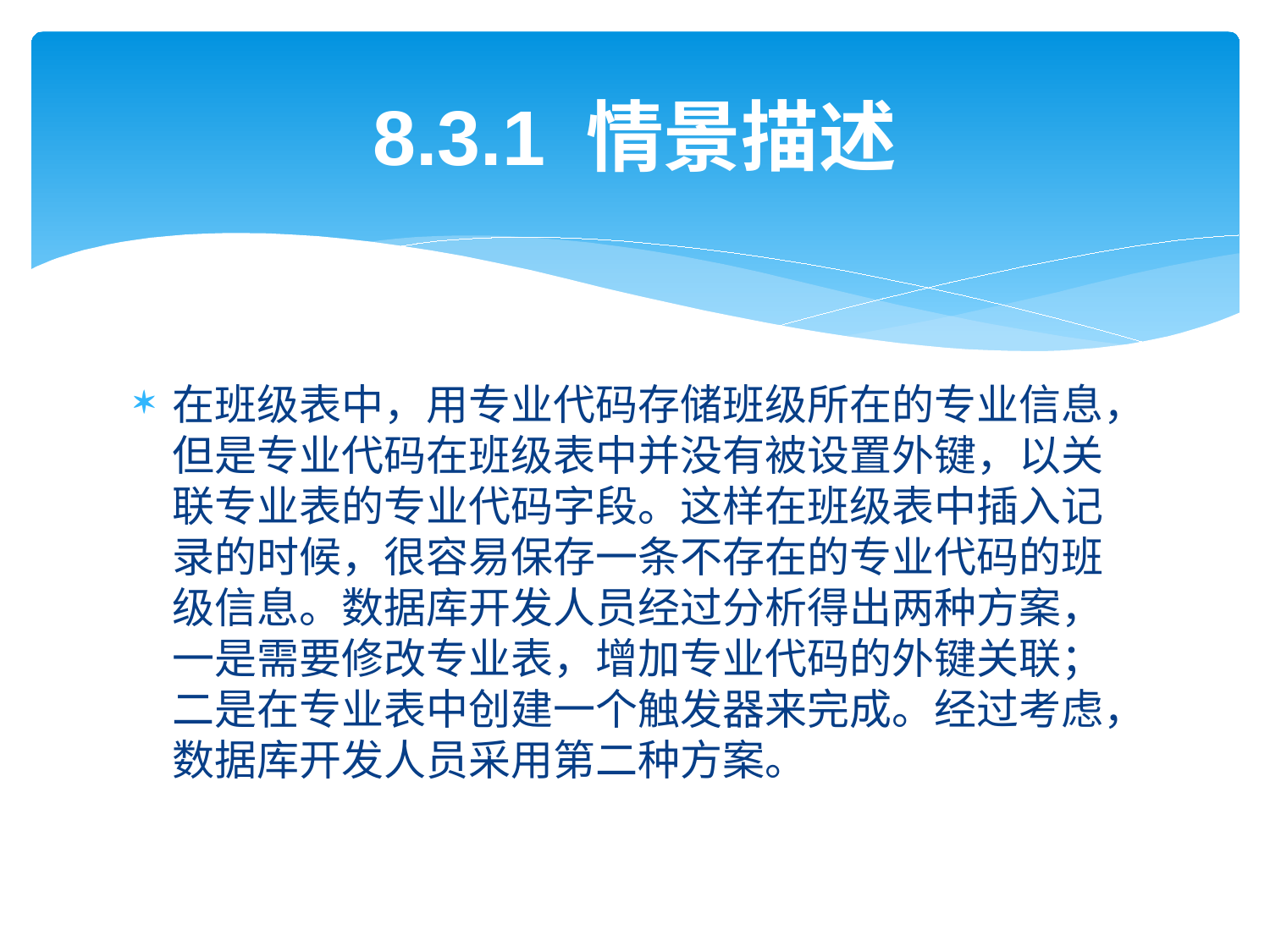

# 8.3.1 情景描述
在班级表中，用专业代码存储班级所在的专业信息，但是专业代码在班级表中并没有被设置外键，以关联专业表的专业代码字段。这样在班级表中插入记录的时候，很容易保存一条不存在的专业代码的班级信息。数据库开发人员经过分析得出两种方案，一是需要修改专业表，增加专业代码的外键关联；二是在专业表中创建一个触发器来完成。经过考虑，数据库开发人员采用第二种方案。